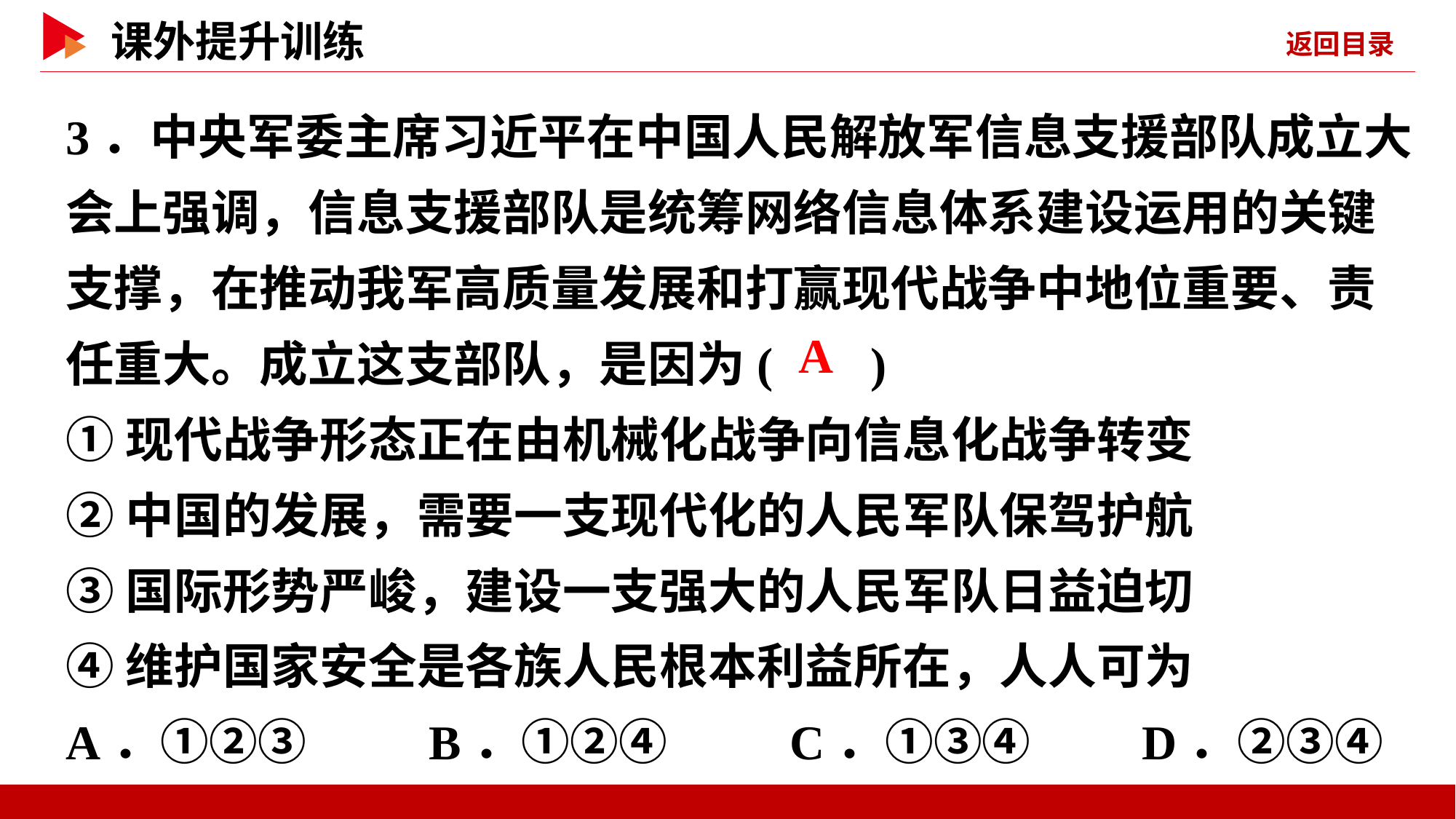

3．中央军委主席习近平在中国人民解放军信息支援部队成立大会上强调，信息支援部队是统筹网络信息体系建设运用的关键支撑，在推动我军高质量发展和打赢现代战争中地位重要、责任重大。成立这支部队，是因为(        )
①现代战争形态正在由机械化战争向信息化战争转变
②中国的发展，需要一支现代化的人民军队保驾护航
③国际形势严峻，建设一支强大的人民军队日益迫切
④维护国家安全是各族人民根本利益所在，人人可为
A．①②③          B．①②④          C．①③④         D．②③④
   A